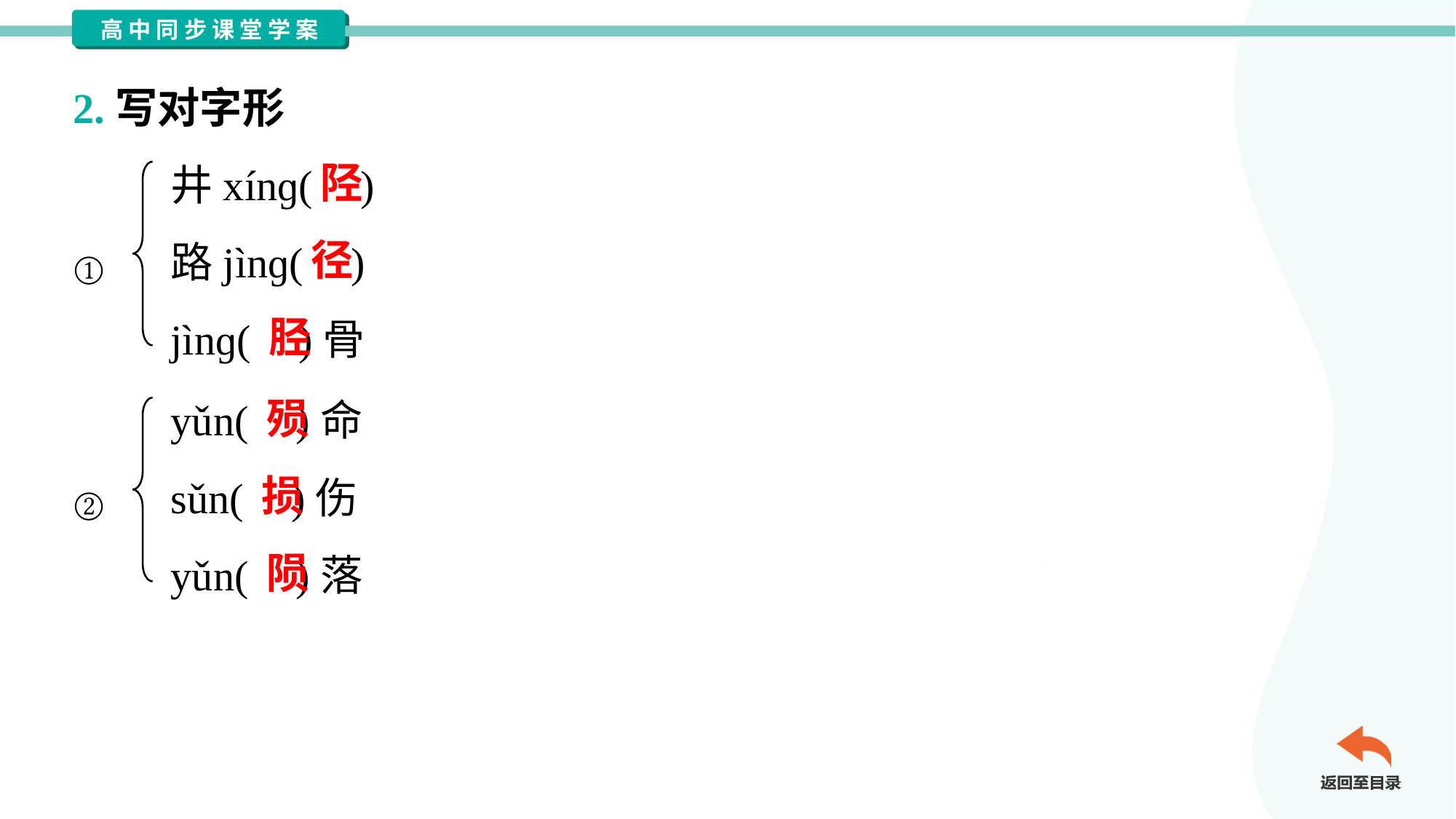

2.写对字形
井xínɡ(    )
路jìnɡ(    )
jìnɡ(    )骨
陉

径
①

胫
yǔn(    )命
sǔn(    )伤
yǔn(    )落
殒

损
②

陨